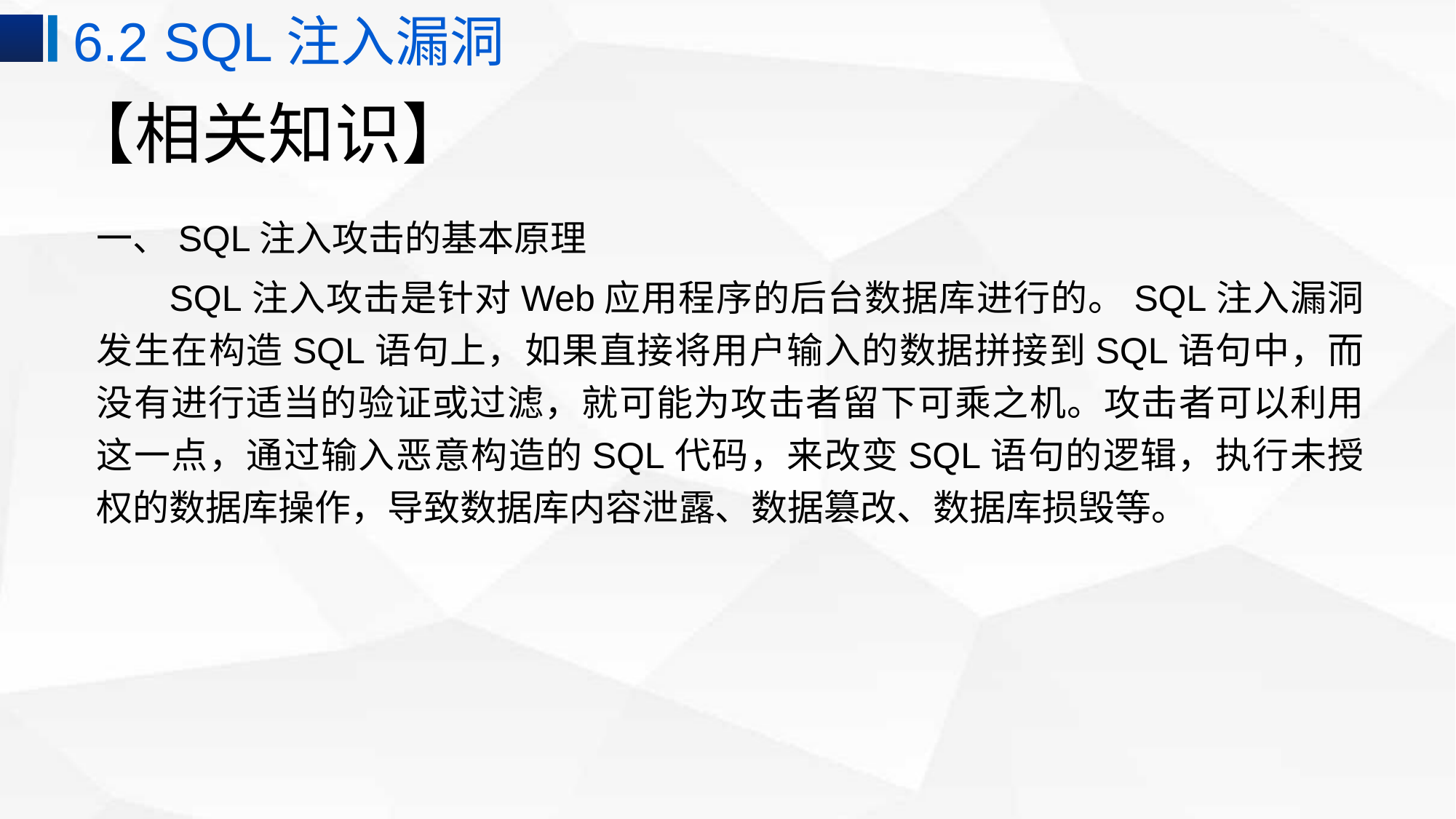

6.2 SQL注入漏洞

# 【相关知识】
一、SQL注入攻击的基本原理
SQL注入攻击是针对Web应用程序的后台数据库进行的。SQL注入漏洞发生在构造SQL语句上，如果直接将用户输入的数据拼接到SQL语句中，而没有进行适当的验证或过滤，就可能为攻击者留下可乘之机。攻击者可以利用这一点，通过输入恶意构造的SQL代码，来改变SQL语句的逻辑，执行未授权的数据库操作，导致数据库内容泄露、数据篡改、数据库损毁等。